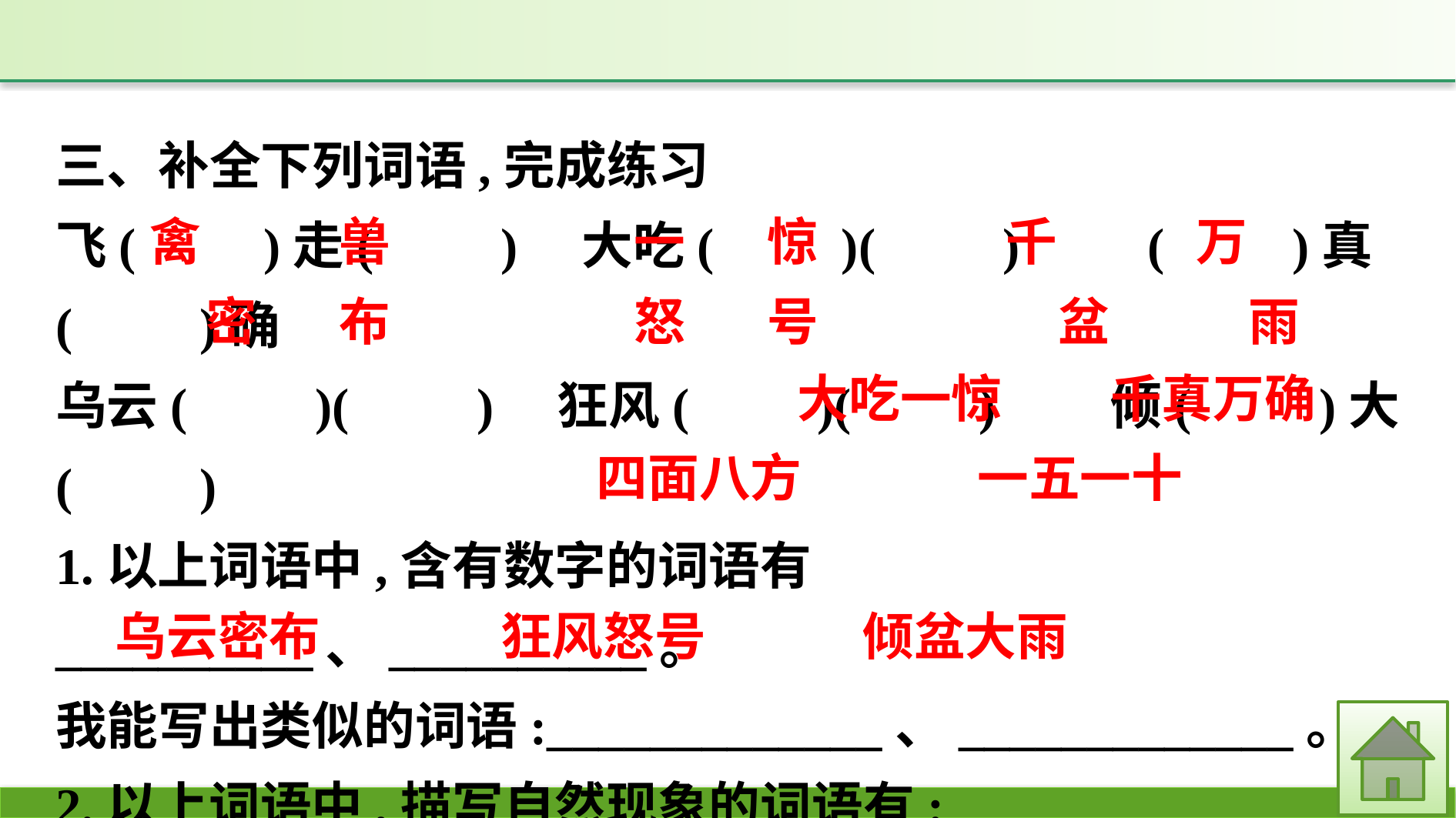

三、补全下列词语,完成练习
飞(　　)走(　　)　大吃(　　)(　　)　　(　　)真(　　)确
乌云(　　)(　　)　狂风(　　)(　　)　　倾(　　)大(　　)
1.以上词语中,含有数字的词语有__________、__________。
我能写出类似的词语:_____________、_____________。
2.以上词语中,描写自然现象的词语有:
_____________、_____________、_____________。
万
千
兽
一       惊
禽
盆
雨
密       布
怒       号
千真万确
大吃一惊
一五一十
四面八方
乌云密布　           狂风怒号　         倾盆大雨